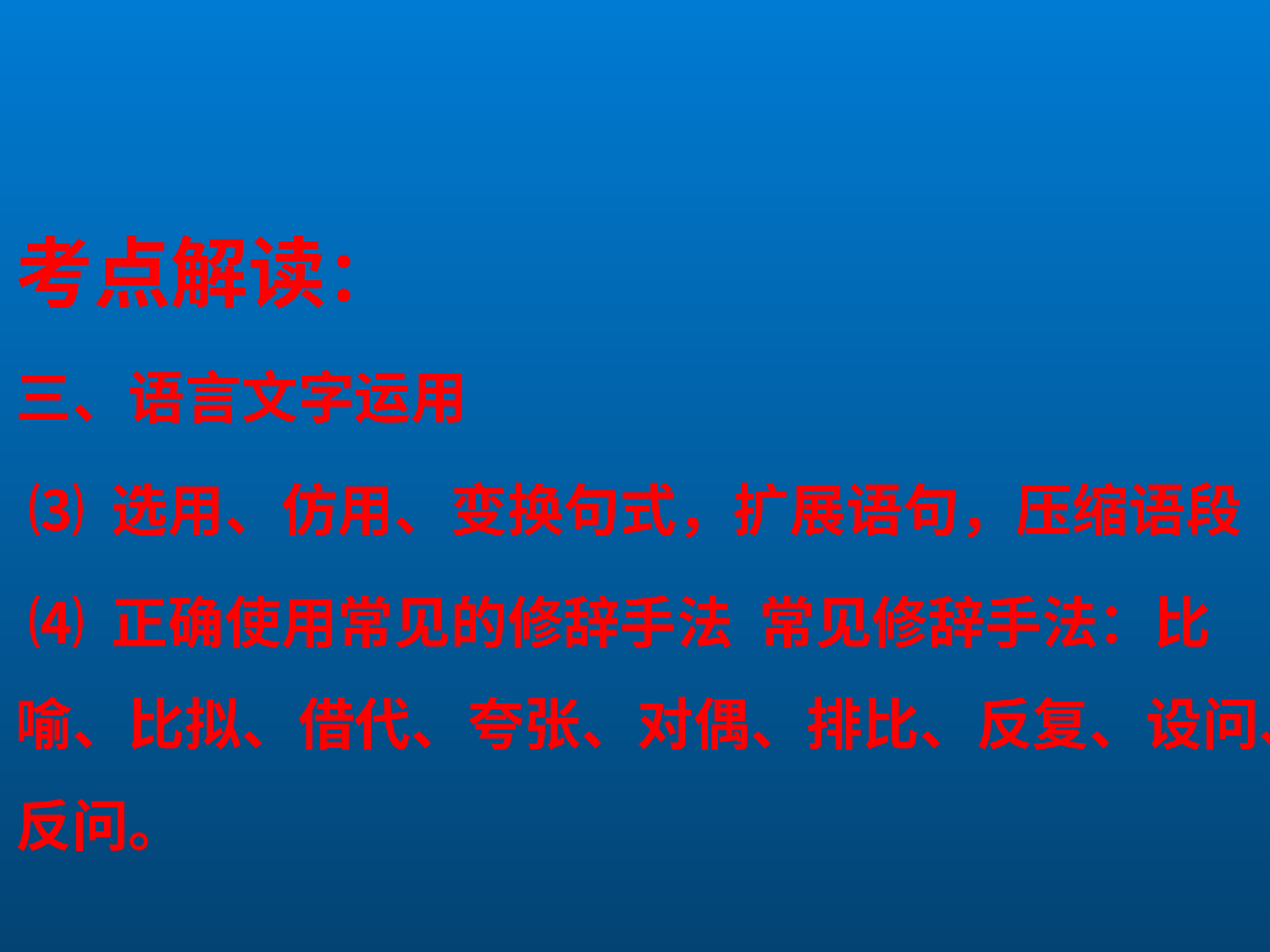

考点解读：
三、语言文字运用
 ⑶ 选用、仿用、变换句式，扩展语句，压缩语段
 ⑷ 正确使用常见的修辞手法  常见修辞手法：比喻、比拟、借代、夸张、对偶、排比、反复、设问、反问。